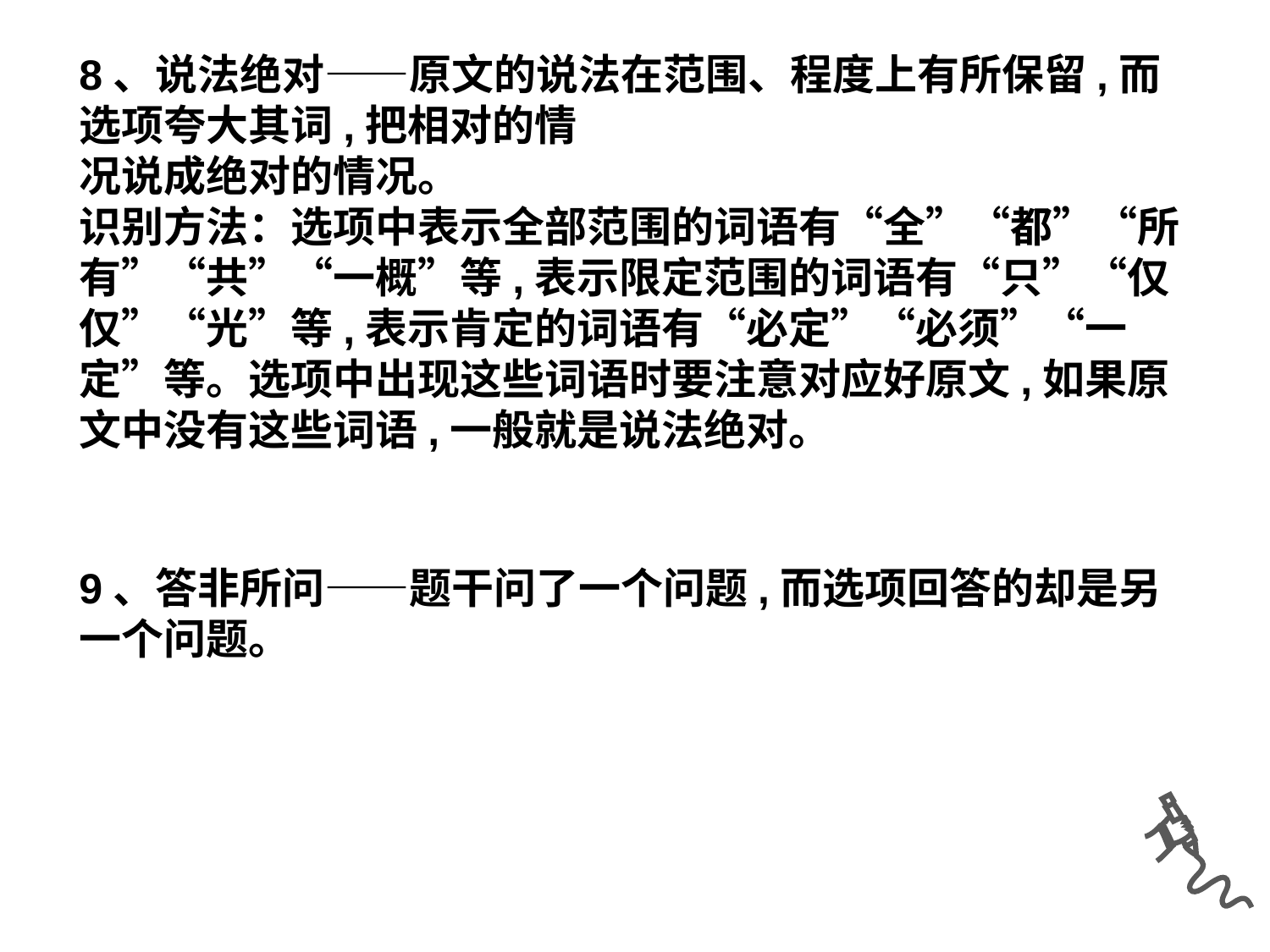

8、说法绝对——原文的说法在范围、程度上有所保留,而选项夸大其词,把相对的情
况说成绝对的情况。
识别方法：选项中表示全部范围的词语有“全”“都”“所有”“共”“一概”等,表示限定范围的词语有“只”“仅仅”“光”等,表示肯定的词语有“必定”“必须”“一定”等。选项中出现这些词语时要注意对应好原文,如果原文中没有这些词语,一般就是说法绝对。
9、答非所问——题干问了一个问题,而选项回答的却是另一个问题。